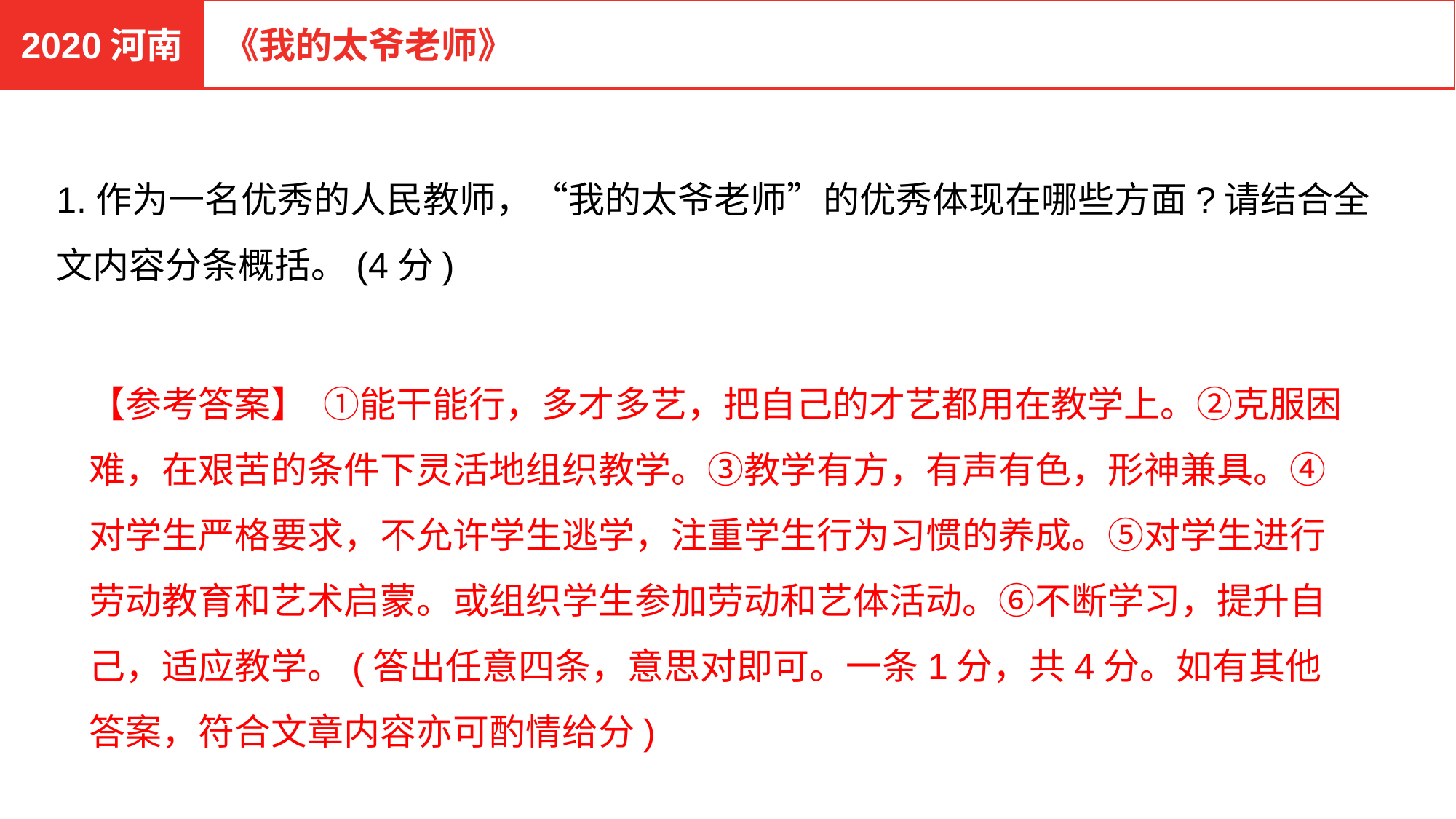

2020河南
《我的太爷老师》
1.作为一名优秀的人民教师，“我的太爷老师”的优秀体现在哪些方面?请结合全文内容分条概括。(4分)
【参考答案】  ①能干能行，多才多艺，把自己的才艺都用在教学上。②克服困难，在艰苦的条件下灵活地组织教学。③教学有方，有声有色，形神兼具。④对学生严格要求，不允许学生逃学，注重学生行为习惯的养成。⑤对学生进行劳动教育和艺术启蒙。或组织学生参加劳动和艺体活动。⑥不断学习，提升自己，适应教学。(答出任意四条，意思对即可。一条1分，共4分。如有其他答案，符合文章内容亦可酌情给分)